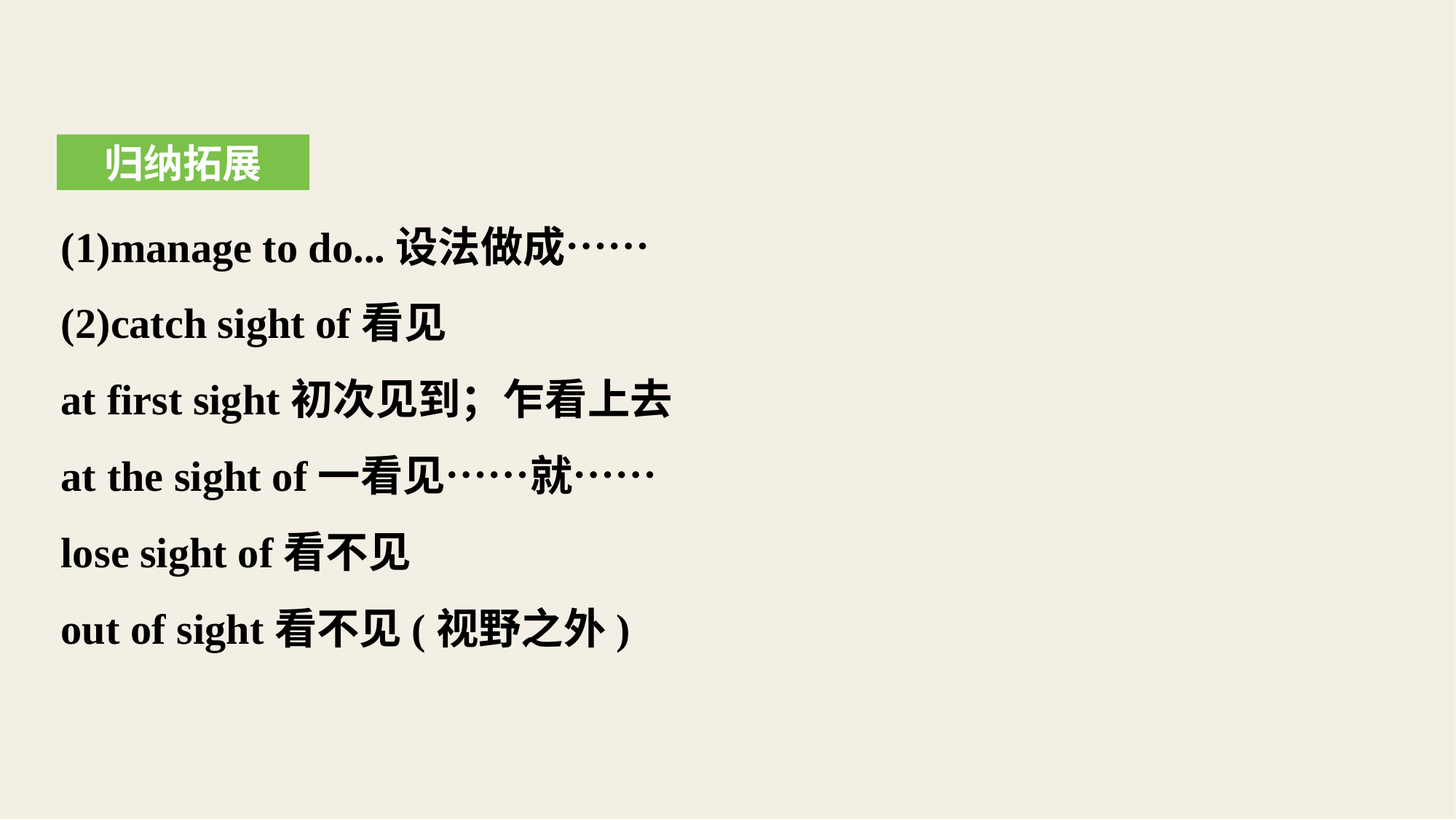

归纳拓展
(1)manage to do...设法做成……
(2)catch sight of看见
at first sight初次见到；乍看上去
at the sight of一看见……就……
lose sight of看不见
out of sight看不见(视野之外)